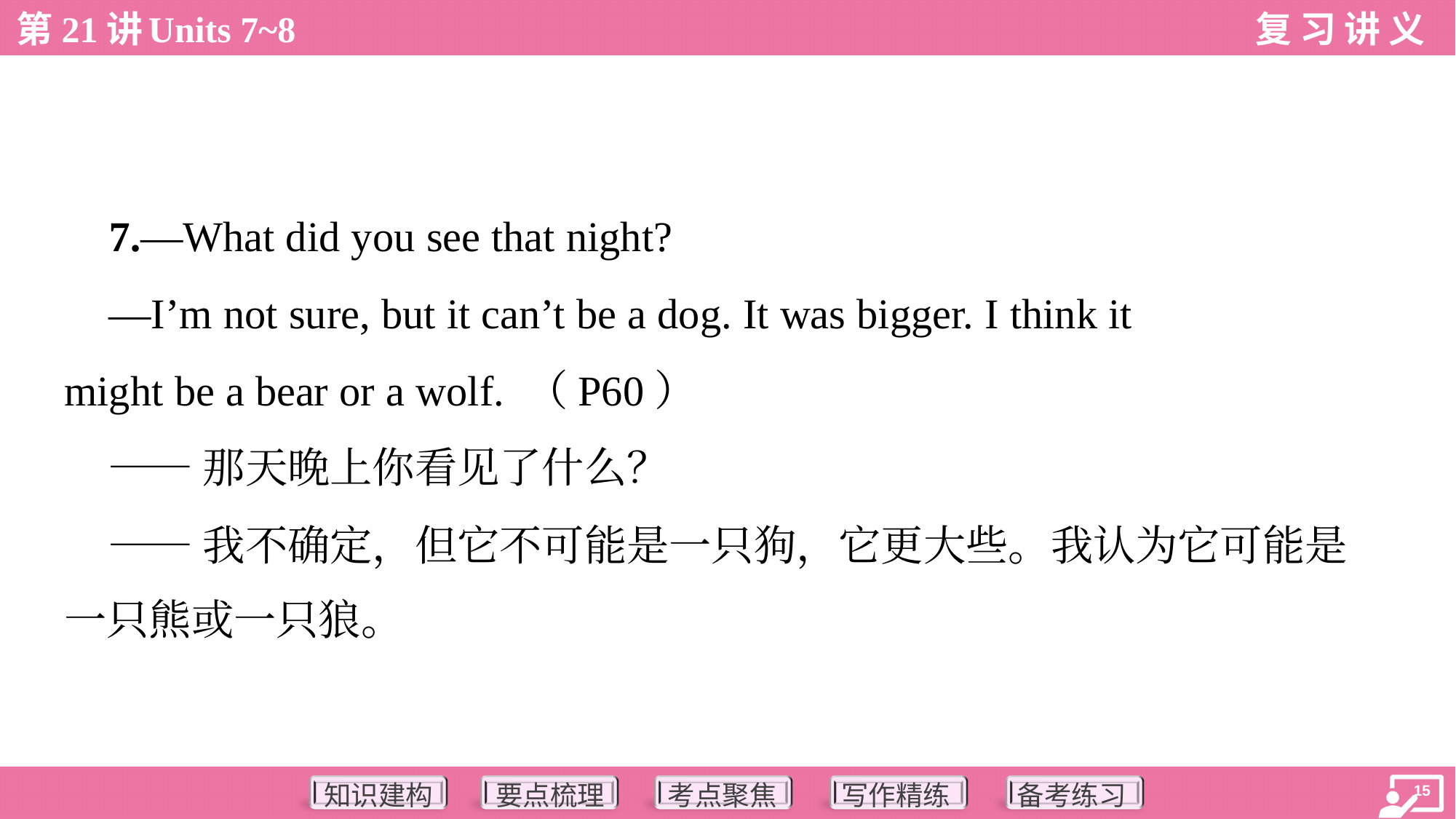

7.—What did you see that night?
    —I’m not sure, but it can’t be a dog. It was bigger. I think it
might be a bear or a wolf. （P60）
    ——那天晚上你看见了什么？
    ——我不确定，但它不可能是一只狗，它更大些。我认为它可能是
一只熊或一只狼。